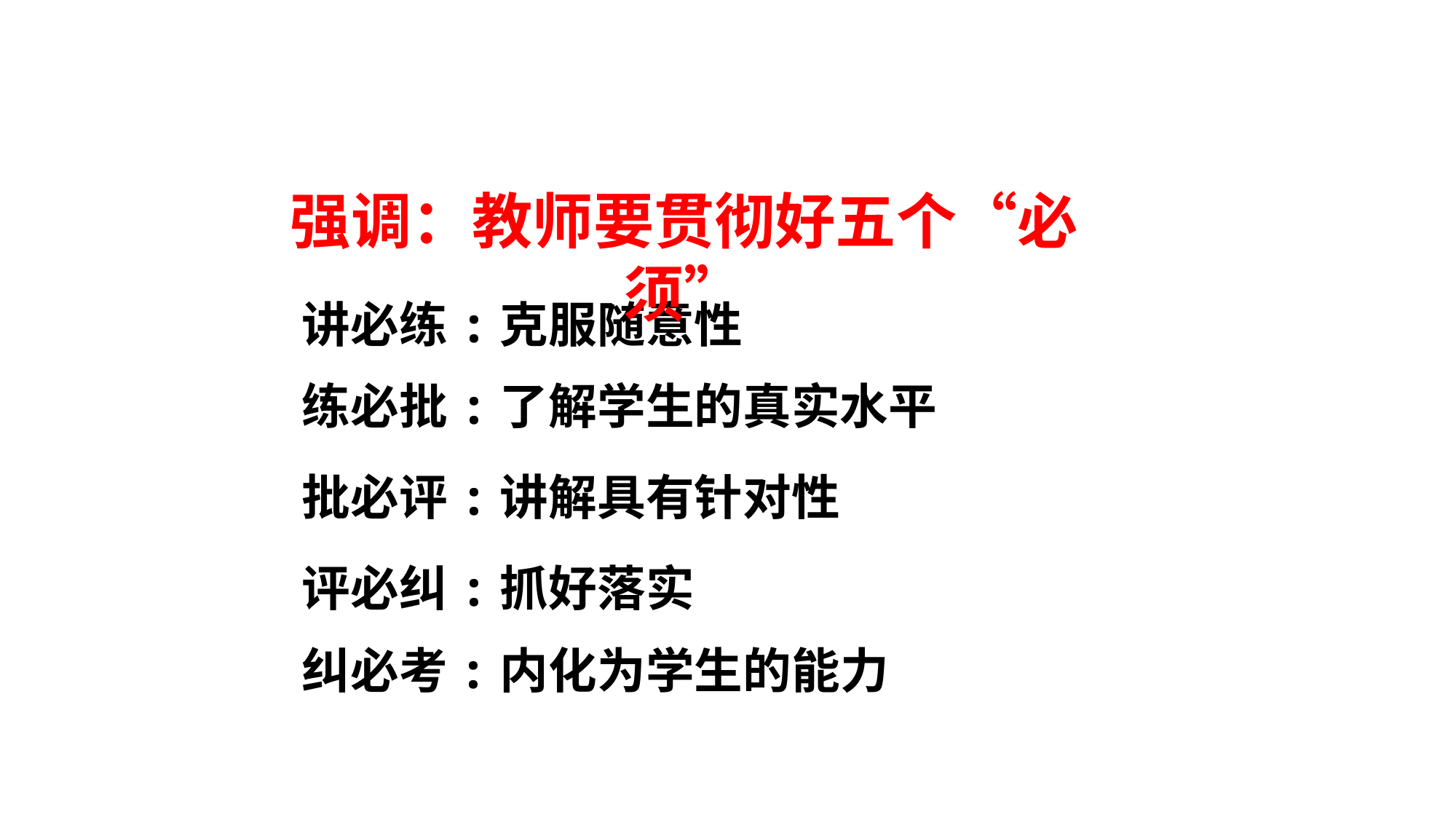

强调：教师要贯彻好五个“必须”
讲必练:克服随意性
练必批:了解学生的真实水平
批必评:讲解具有针对性
评必纠:抓好落实
纠必考:内化为学生的能力